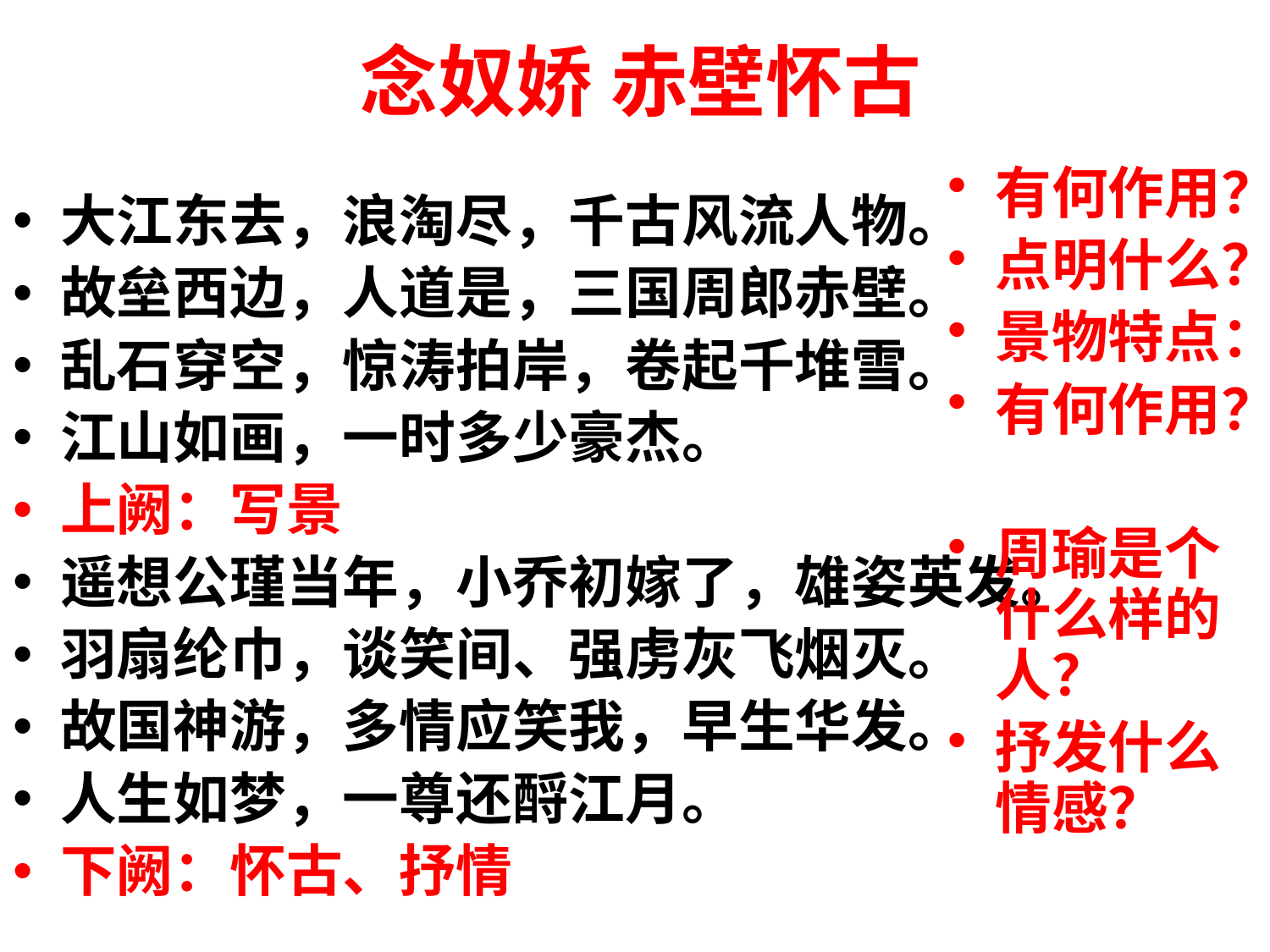

# 念奴娇 赤壁怀古
有何作用？
点明什么？
景物特点：
有何作用？

周瑜是个什么样的人？
抒发什么情感？
大江东去，浪淘尽，千古风流人物。
故垒西边，人道是，三国周郎赤壁。
乱石穿空，惊涛拍岸，卷起千堆雪。
江山如画，一时多少豪杰。
上阙：写景
遥想公瑾当年，小乔初嫁了，雄姿英发。
羽扇纶巾，谈笑间、强虏灰飞烟灭。
故国神游，多情应笑我，早生华发。
人生如梦，一尊还酹江月。
下阙：怀古、抒情